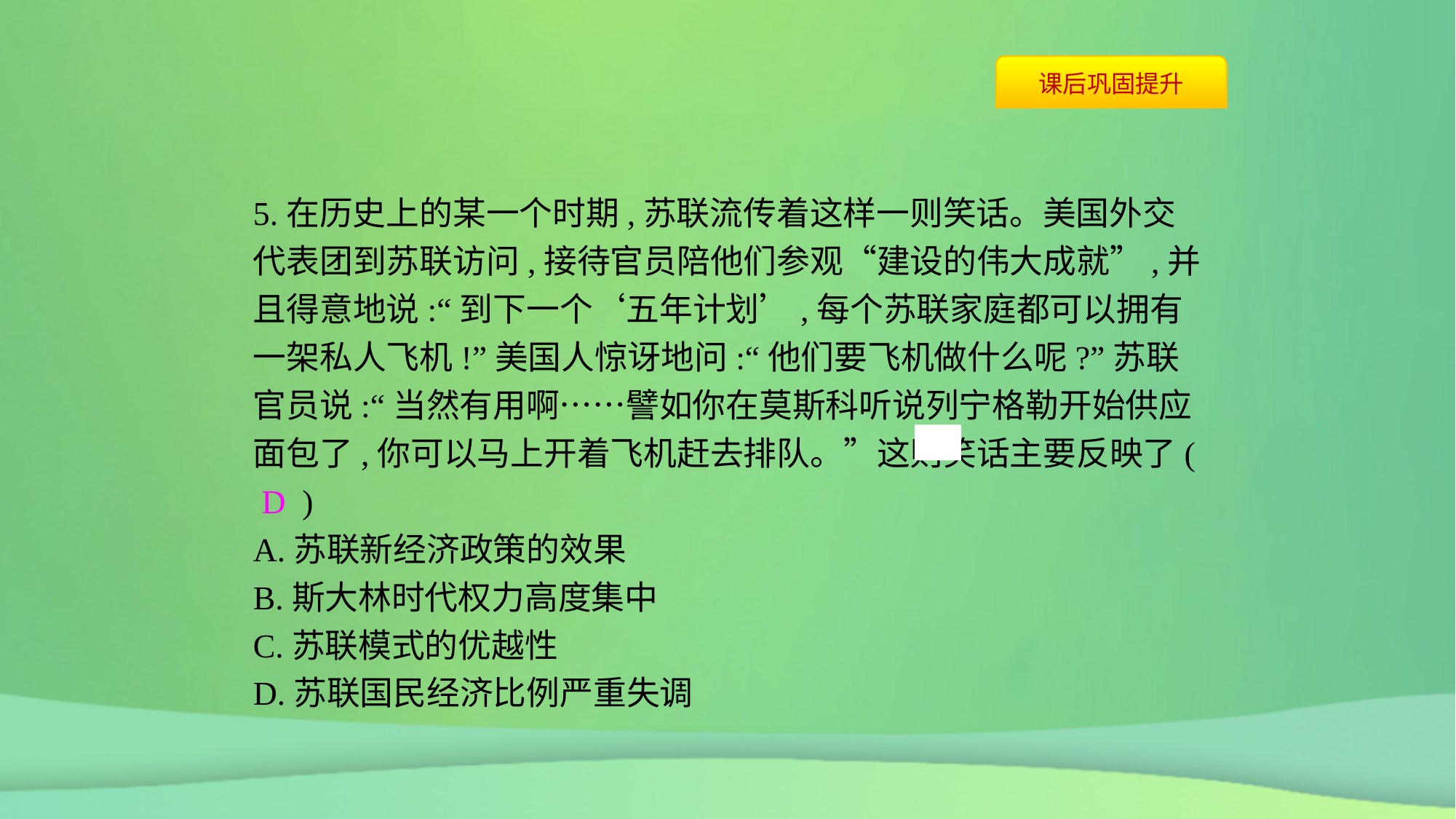

5.在历史上的某一个时期,苏联流传着这样一则笑话。美国外交代表团到苏联访问,接待官员陪他们参观“建设的伟大成就”,并且得意地说:“到下一个‘五年计划’,每个苏联家庭都可以拥有一架私人飞机!”美国人惊讶地问:“他们要飞机做什么呢?”苏联官员说:“当然有用啊……譬如你在莫斯科听说列宁格勒开始供应面包了,你可以马上开着飞机赶去排队。”这则笑话主要反映了(  D  )
A.苏联新经济政策的效果
B.斯大林时代权力高度集中
C.苏联模式的优越性
D.苏联国民经济比例严重失调